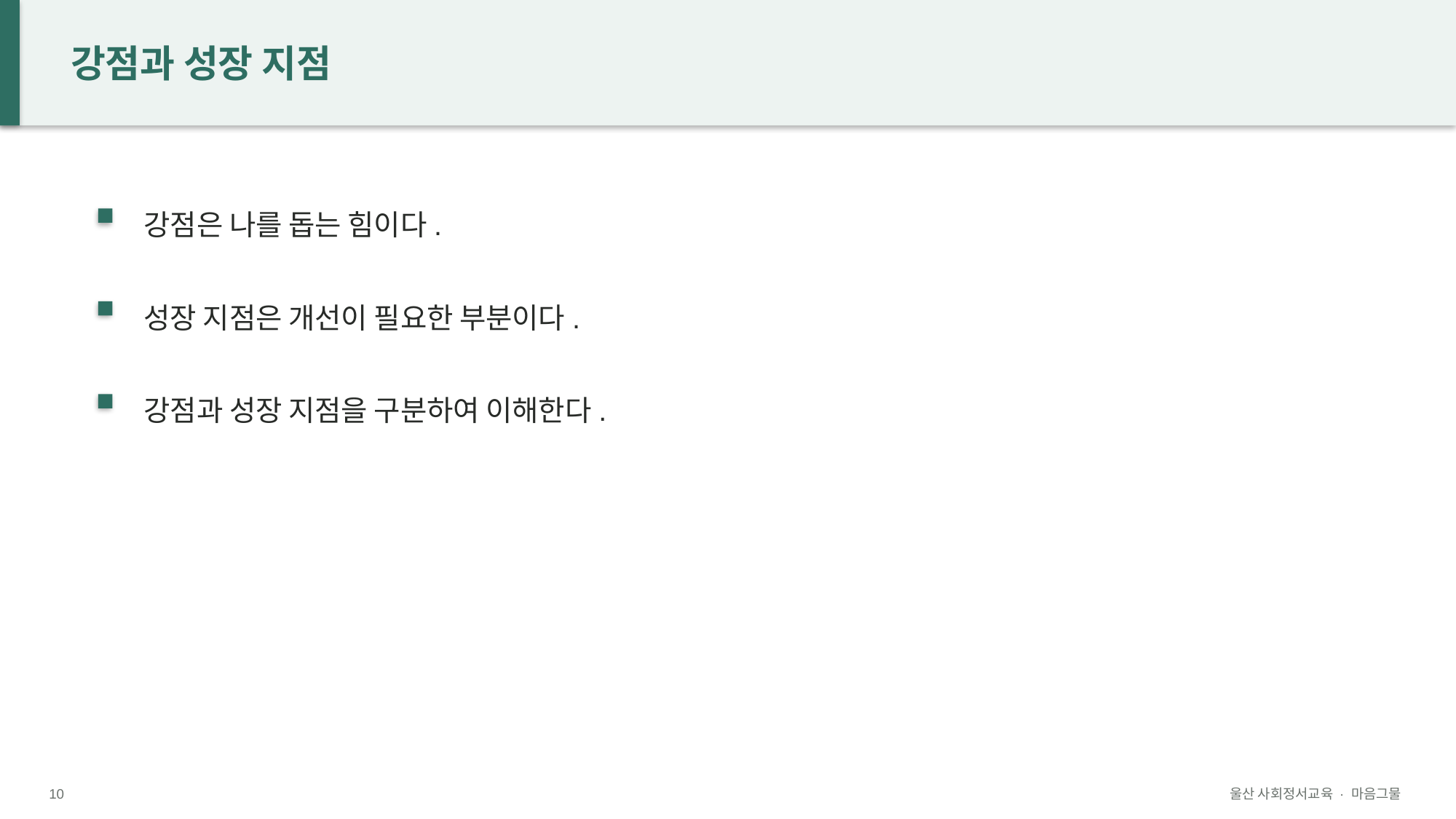

강점과 성장 지점
강점은 나를 돕는 힘이다.

성장 지점은 개선이 필요한 부분이다.

강점과 성장 지점을 구분하여 이해한다.

10
울산 사회정서교육 · 마음그물